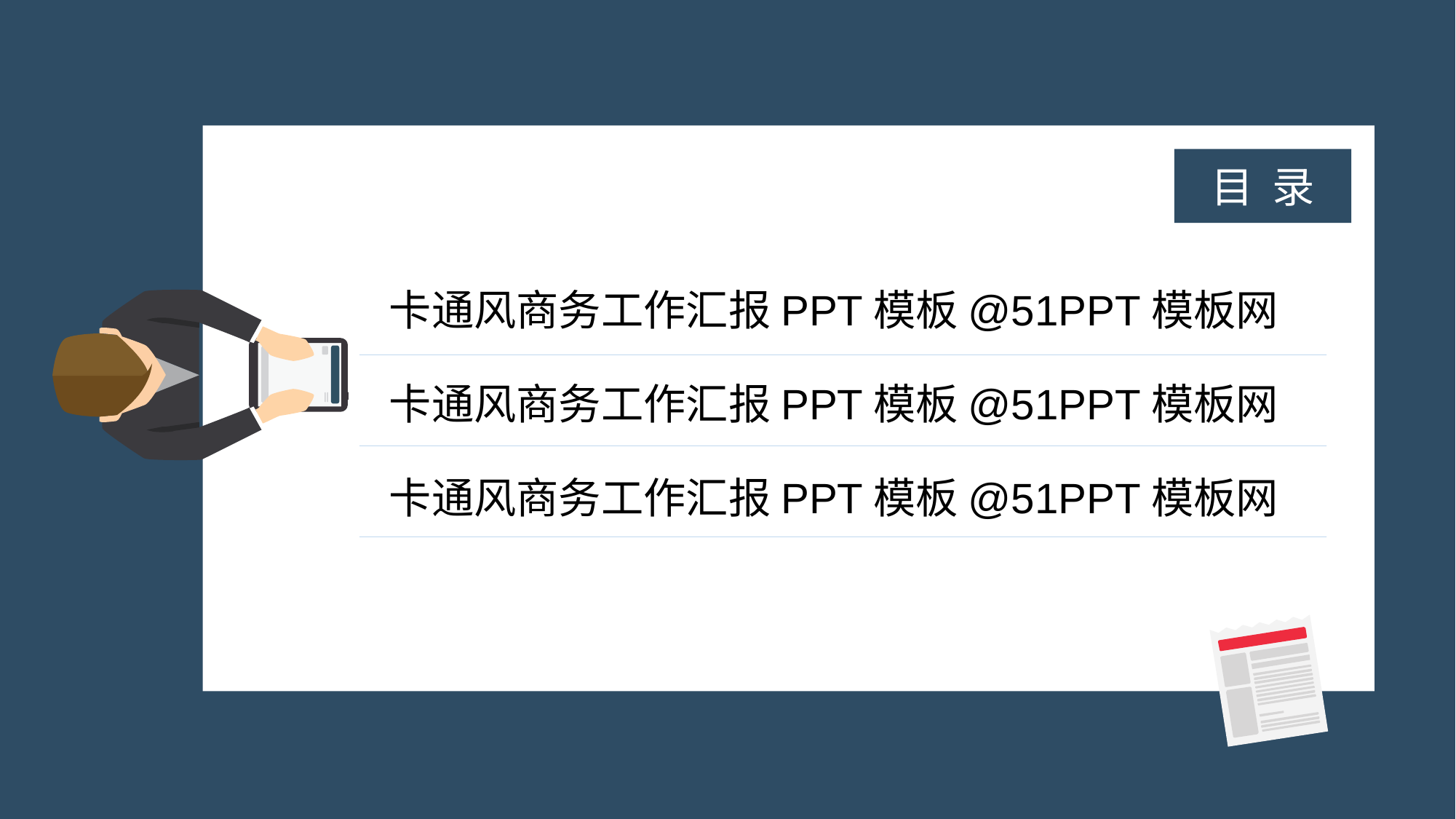

目  录

卡通风商务工作汇报PPT模板@51PPT模板网
卡通风商务工作汇报PPT模板@51PPT模板网
卡通风商务工作汇报PPT模板@51PPT模板网